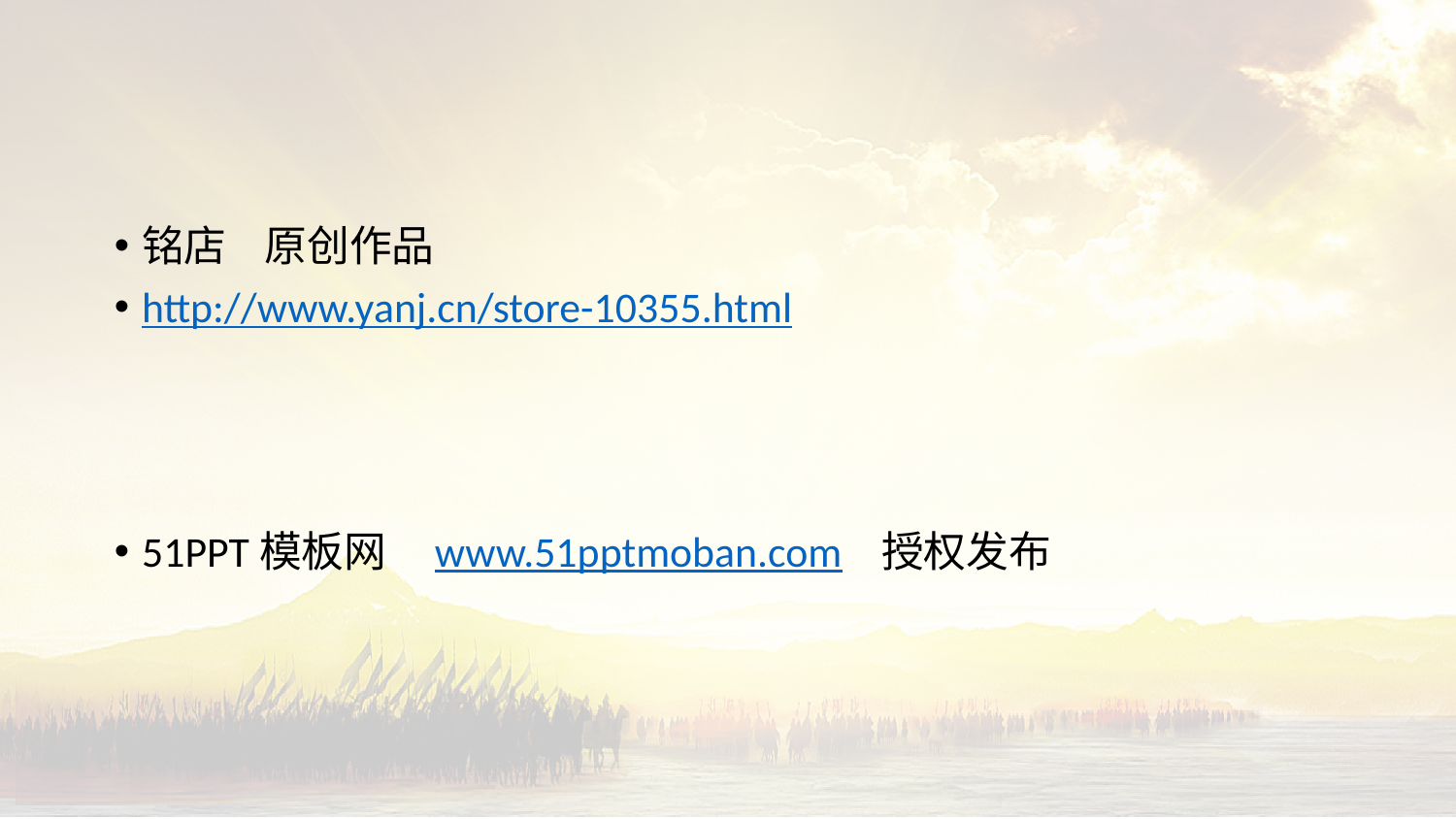

#
铭店    原创作品
http://www.yanj.cn/store-10355.html

51PPT模板网    www.51pptmoban.com   授权发布